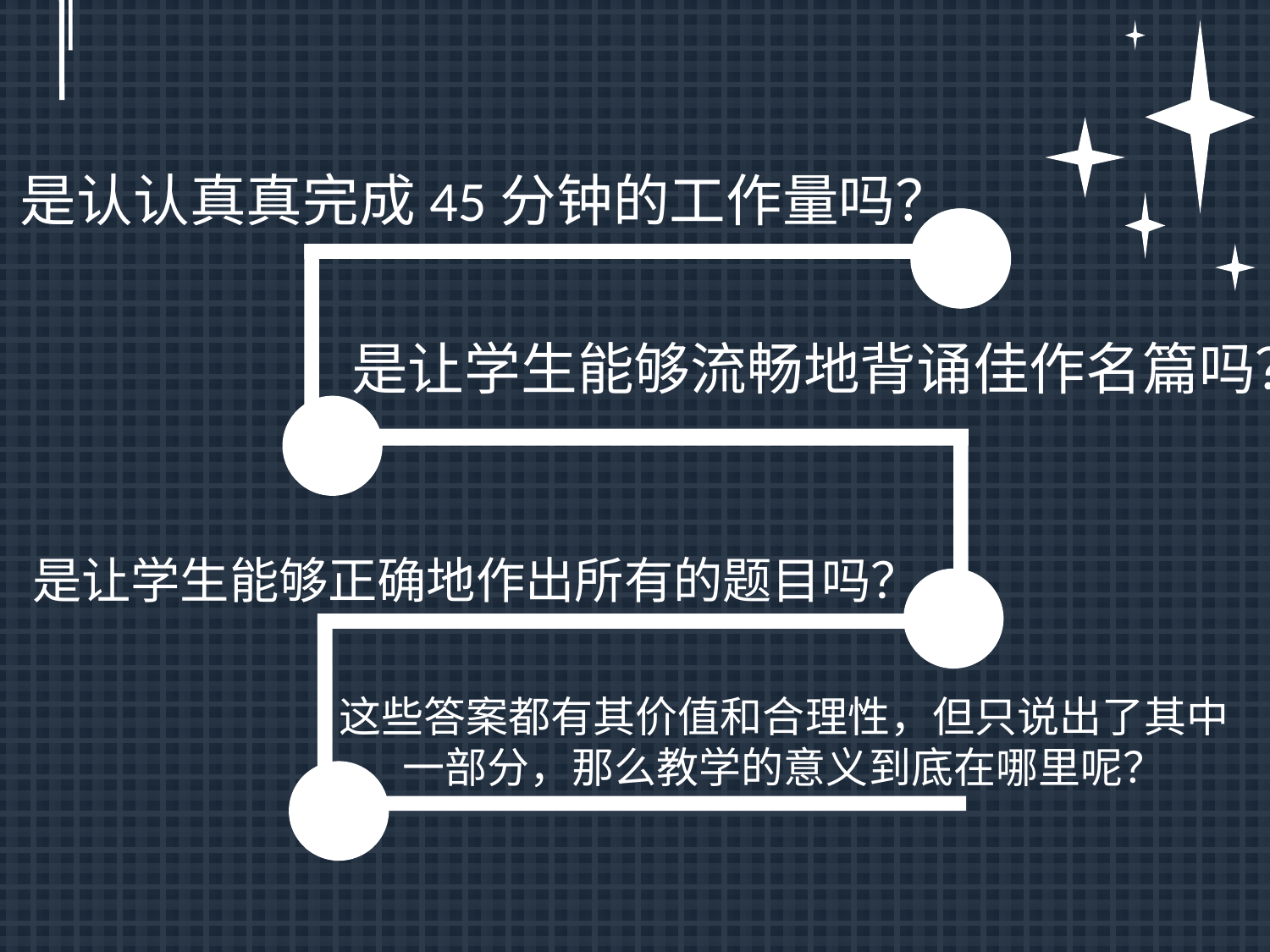

是认认真真完成45分钟的工作量吗？

是让学生能够流畅地背诵佳作名篇吗？

是让学生能够正确地作出所有的题目吗？

这些答案都有其价值和合理性，但只说出了其中一部分，那么教学的意义到底在哪里呢？